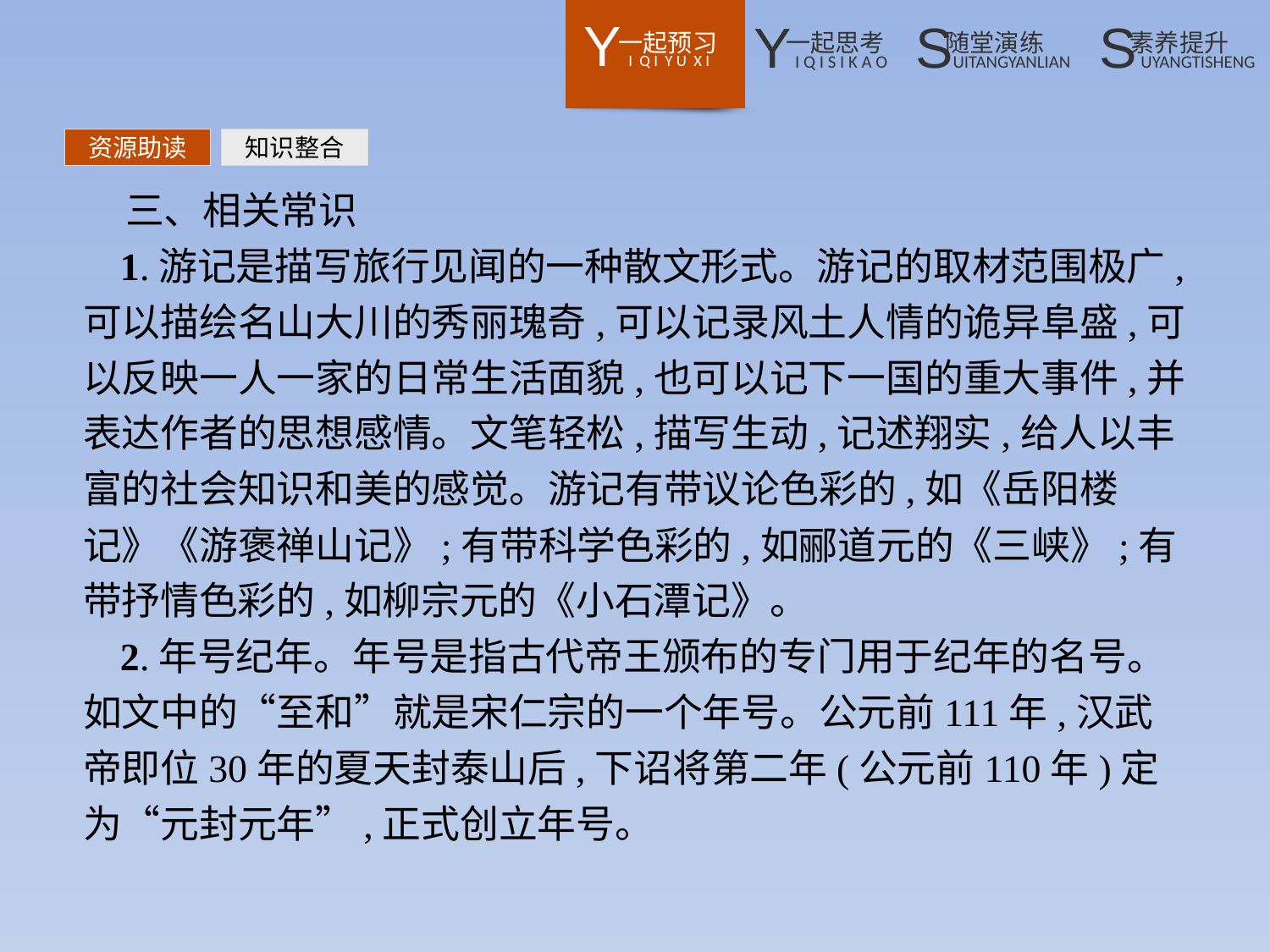

资源助读
知识整合
三、相关常识
1.游记是描写旅行见闻的一种散文形式。游记的取材范围极广,可以描绘名山大川的秀丽瑰奇,可以记录风土人情的诡异阜盛,可以反映一人一家的日常生活面貌,也可以记下一国的重大事件,并表达作者的思想感情。文笔轻松,描写生动,记述翔实,给人以丰富的社会知识和美的感觉。游记有带议论色彩的,如《岳阳楼记》《游褒禅山记》;有带科学色彩的,如郦道元的《三峡》;有带抒情色彩的,如柳宗元的《小石潭记》。
2.年号纪年。年号是指古代帝王颁布的专门用于纪年的名号。如文中的“至和”就是宋仁宗的一个年号。公元前111年,汉武帝即位30年的夏天封泰山后,下诏将第二年(公元前110年)定为“元封元年”,正式创立年号。